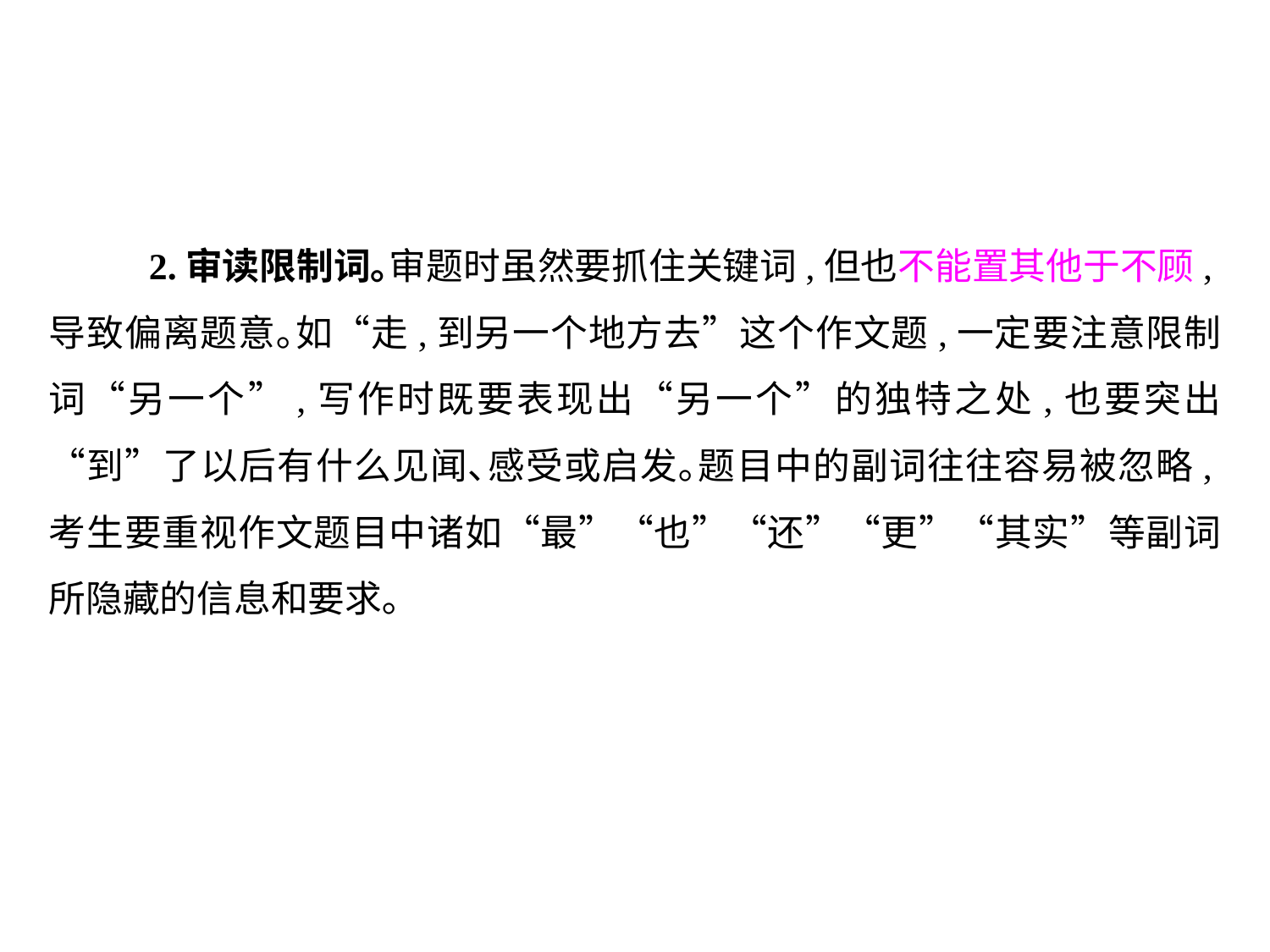

2.审读限制词｡审题时虽然要抓住关键词,但也不能置其他于不顾,导致偏离题意｡如“走,到另一个地方去”这个作文题,一定要注意限制词“另一个”,写作时既要表现出“另一个”的独特之处,也要突出“到”了以后有什么见闻､感受或启发｡题目中的副词往往容易被忽略,考生要重视作文题目中诸如“最”“也”“还”“更”“其实”等副词所隐藏的信息和要求｡